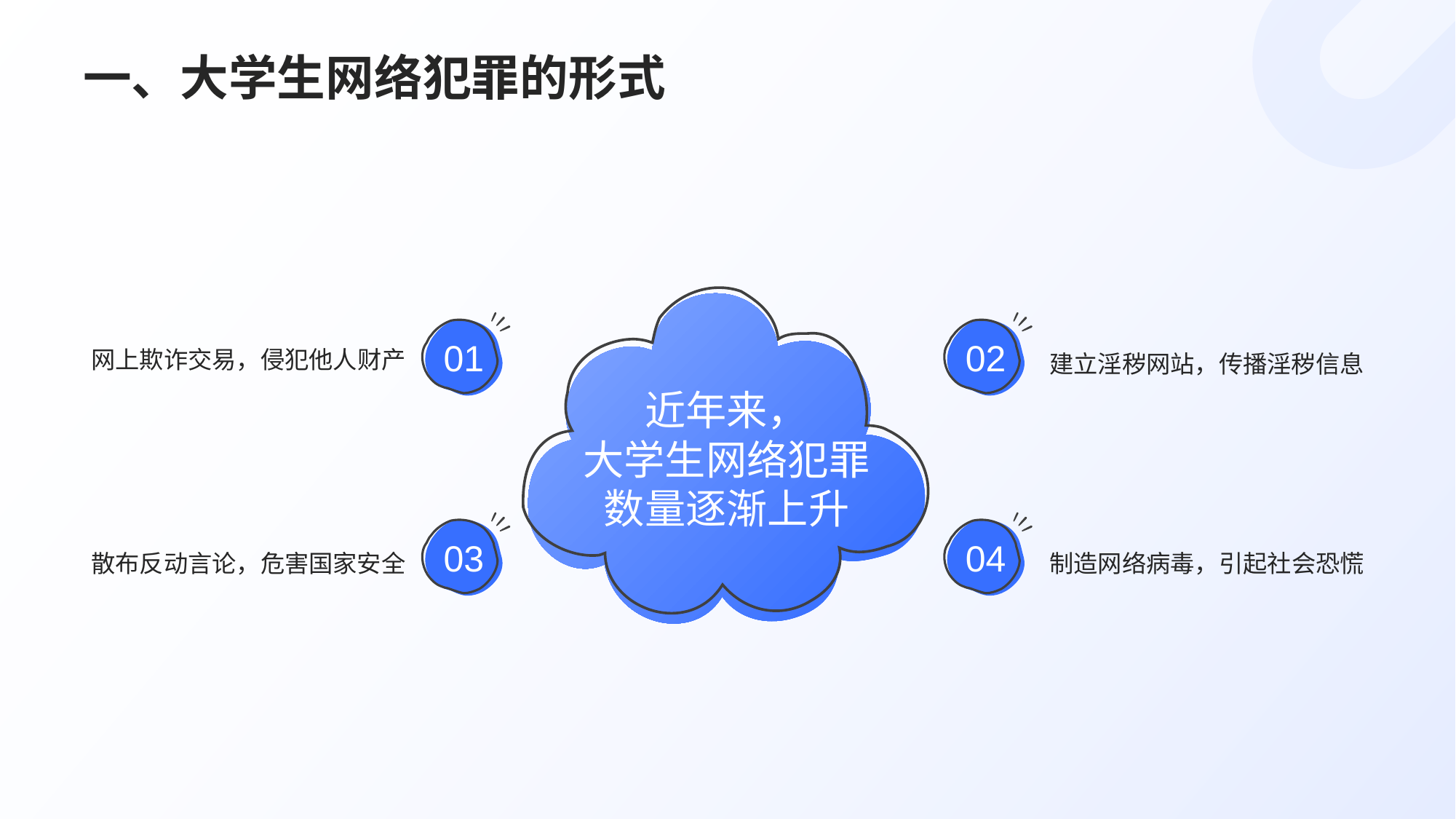

# 一、大学生网络犯罪的形式

近年来，
大学生网络犯罪
数量逐渐上升
网上欺诈交易，侵犯他人财产
建立淫秽网站，传播淫秽信息

01

02
散布反动言论，危害国家安全
制造网络病毒，引起社会恐慌

03

04